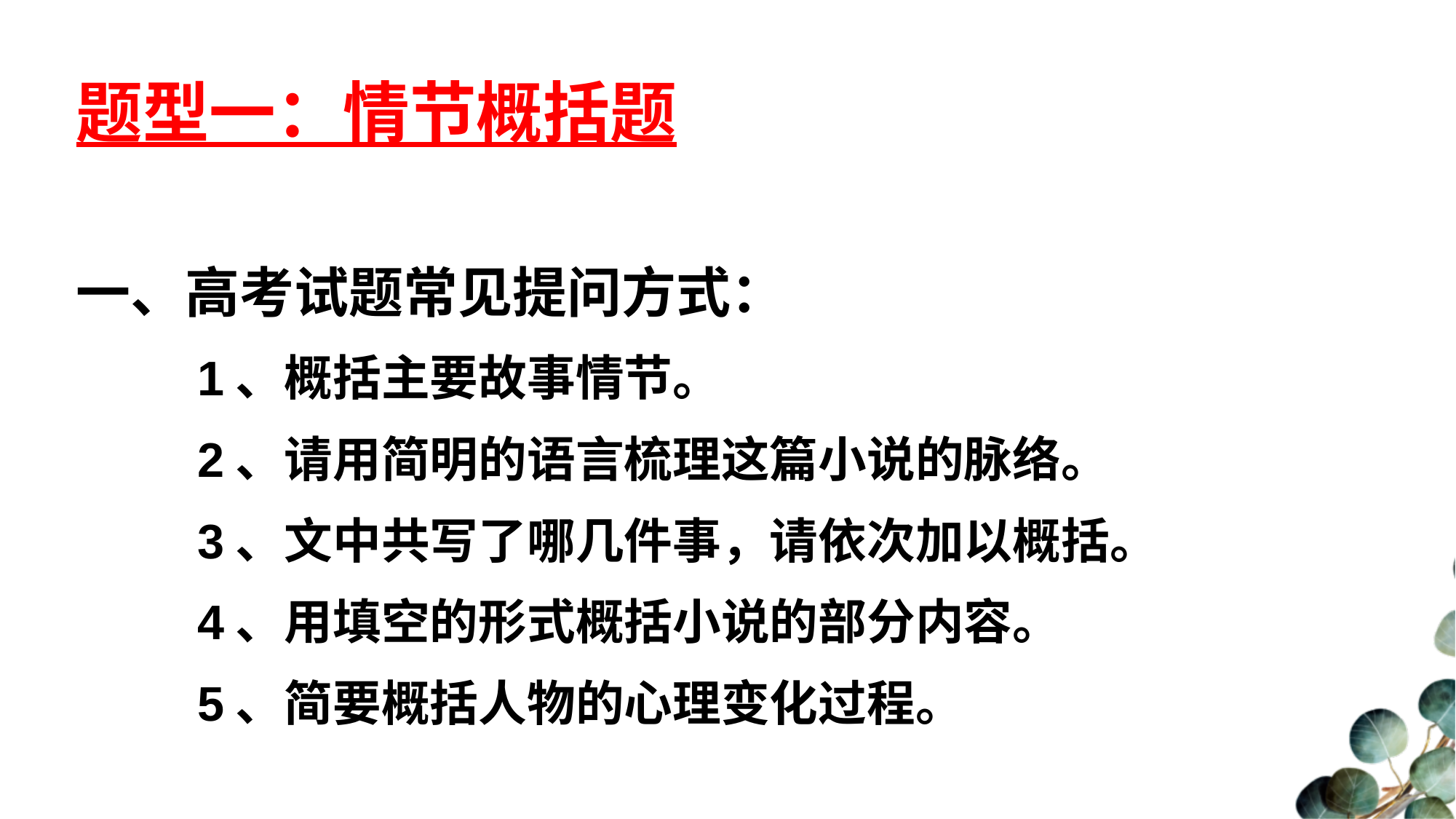

题型一：情节概括题

一、高考试题常见提问方式：
         1、概括主要故事情节。
         2、请用简明的语言梳理这篇小说的脉络。
         3、文中共写了哪几件事，请依次加以概括。
         4、用填空的形式概括小说的部分内容。
         5、简要概括人物的心理变化过程。